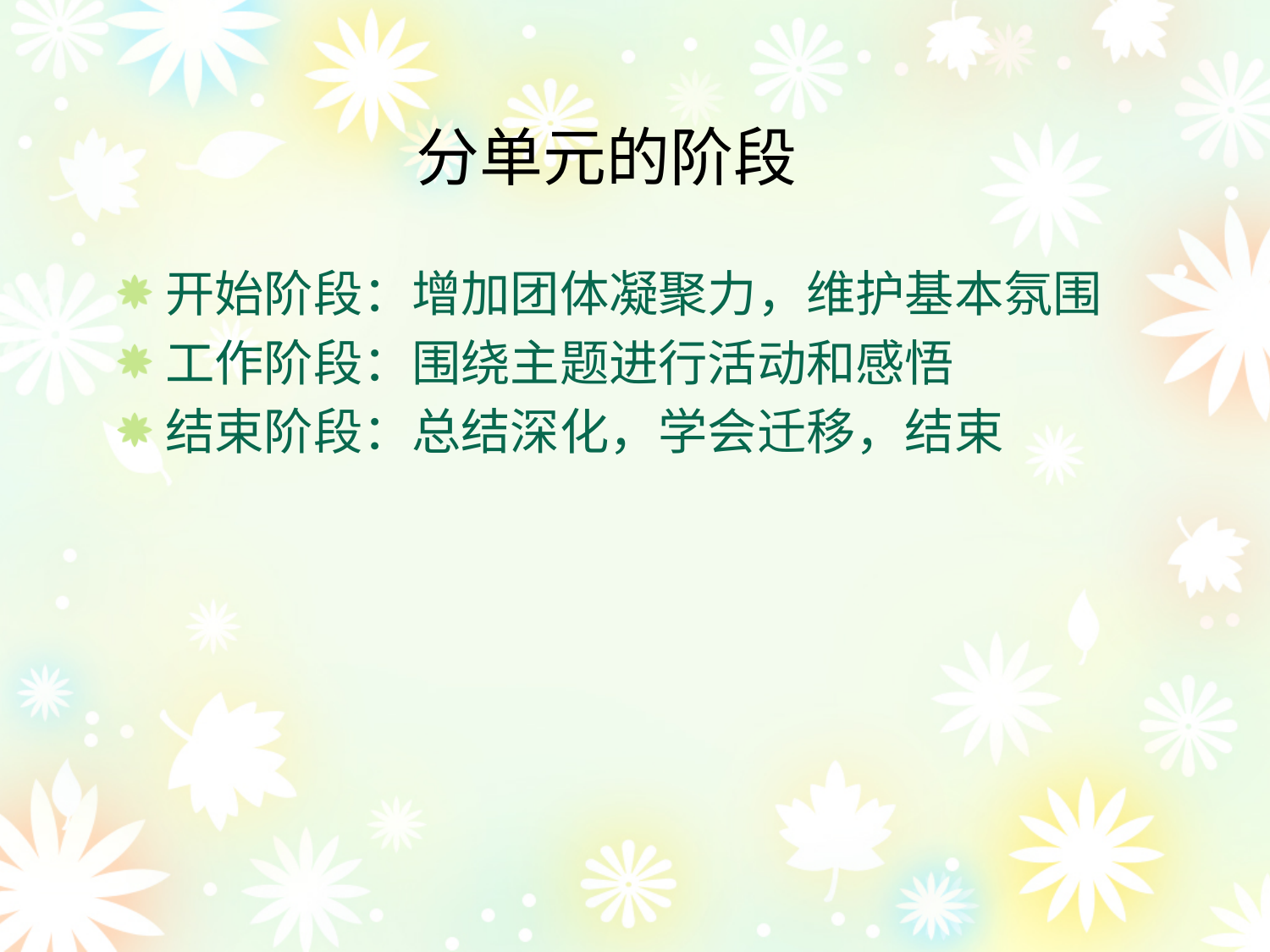

分单元的阶段
开始阶段：增加团体凝聚力，维护基本氛围
工作阶段：围绕主题进行活动和感悟
结束阶段：总结深化，学会迁移，结束